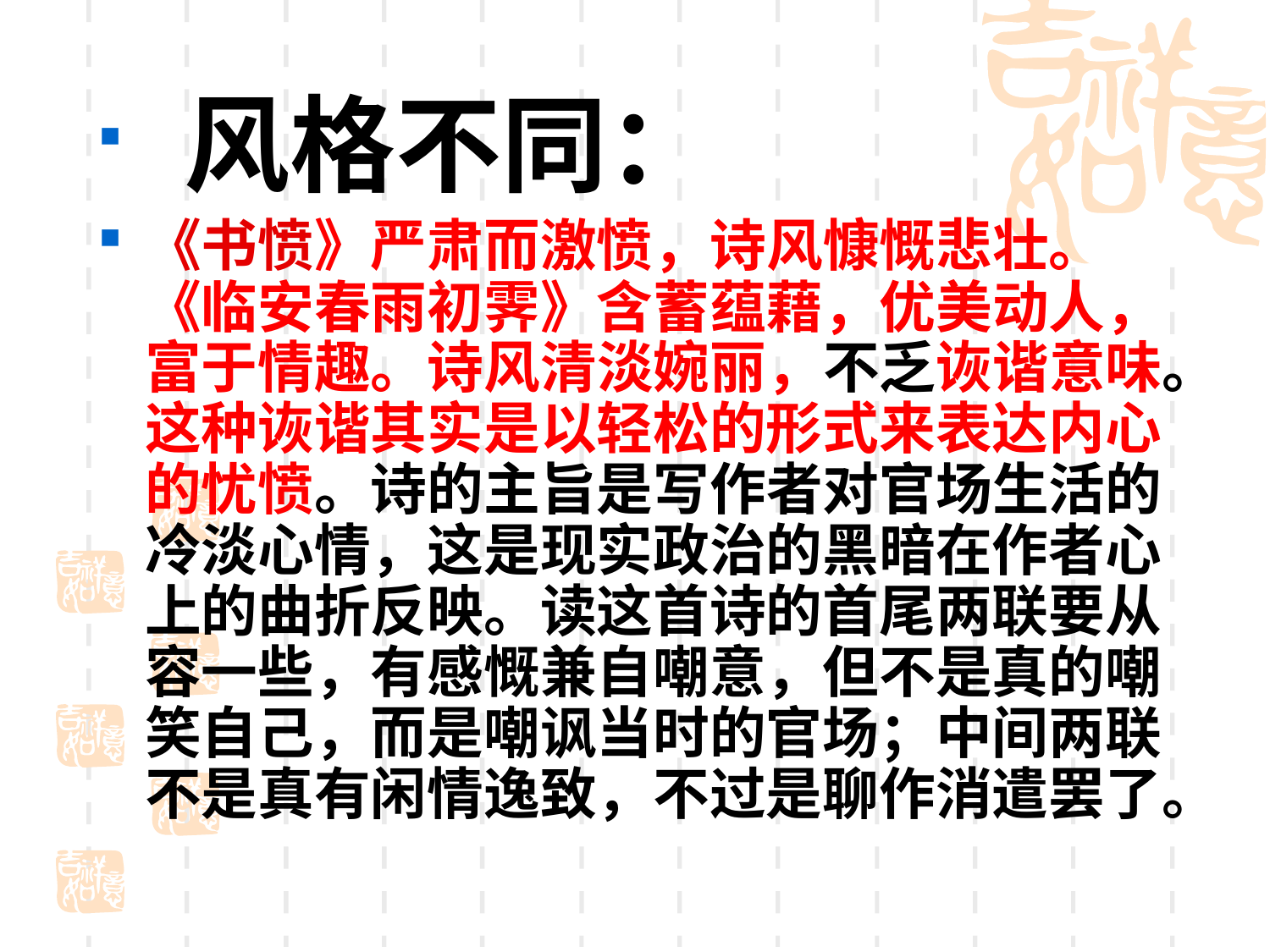

风格不同：
《书愤》严肃而激愤，诗风慷慨悲壮。《临安春雨初霁》含蓄蕴藉，优美动人，富于情趣。诗风清淡婉丽，不乏诙谐意味。这种诙谐其实是以轻松的形式来表达内心的忧愤。诗的主旨是写作者对官场生活的冷淡心情，这是现实政治的黑暗在作者心上的曲折反映。读这首诗的首尾两联要从容一些，有感慨兼自嘲意，但不是真的嘲笑自己，而是嘲讽当时的官场；中间两联不是真有闲情逸致，不过是聊作消遣罢了。